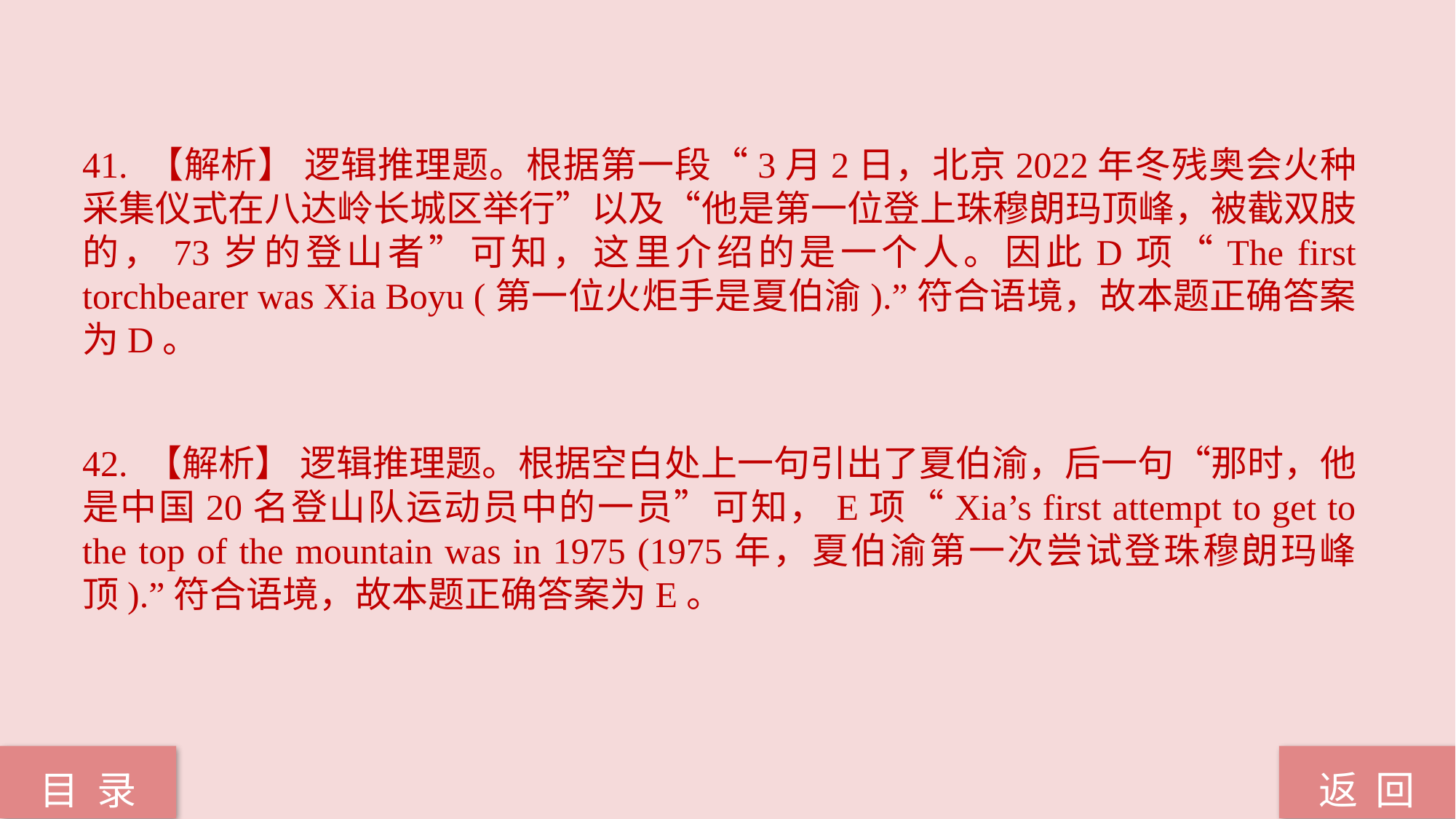

41. 【解析】 逻辑推理题。根据第一段“3月2日，北京2022年冬残奥会火种采集仪式在八达岭长城区举行”以及“他是第一位登上珠穆朗玛顶峰，被截双肢的，73岁的登山者”可知，这里介绍的是一个人。因此D项“The first torchbearer was Xia Boyu (第一位火炬手是夏伯渝).”符合语境，故本题正确答案为D。

42. 【解析】 逻辑推理题。根据空白处上一句引出了夏伯渝，后一句“那时，他是中国20名登山队运动员中的一员”可知，E项“Xia’s first attempt to get to the top of the mountain was in 1975 (1975年，夏伯渝第一次尝试登珠穆朗玛峰顶).”符合语境，故本题正确答案为E。
返  回